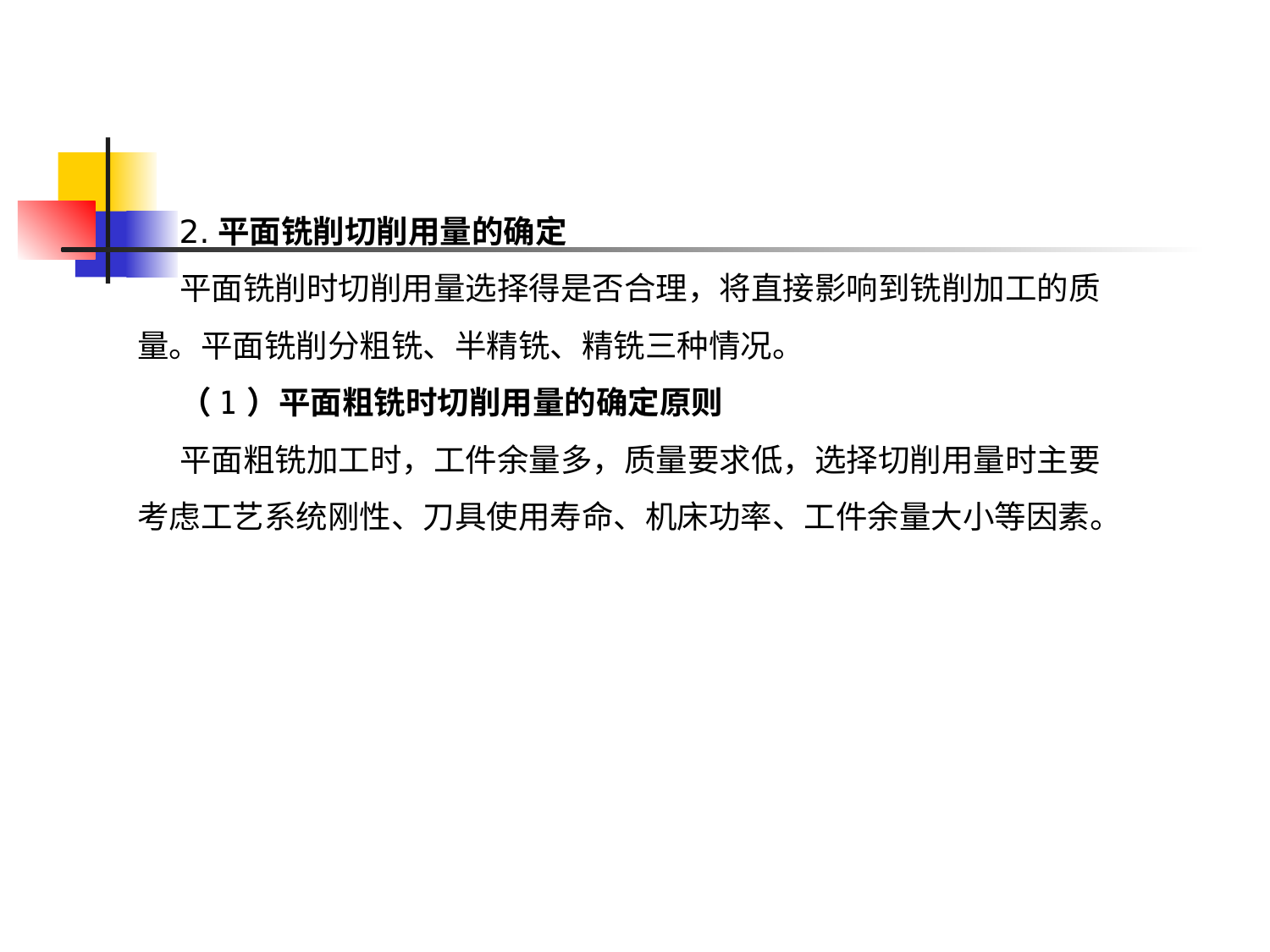

2.平面铣削切削用量的确定
平面铣削时切削用量选择得是否合理，将直接影响到铣削加工的质量。平面铣削分粗铣、半精铣、精铣三种情况。
（1）平面粗铣时切削用量的确定原则
平面粗铣加工时，工件余量多，质量要求低，选择切削用量时主要考虑工艺系统刚性、刀具使用寿命、机床功率、工件余量大小等因素。